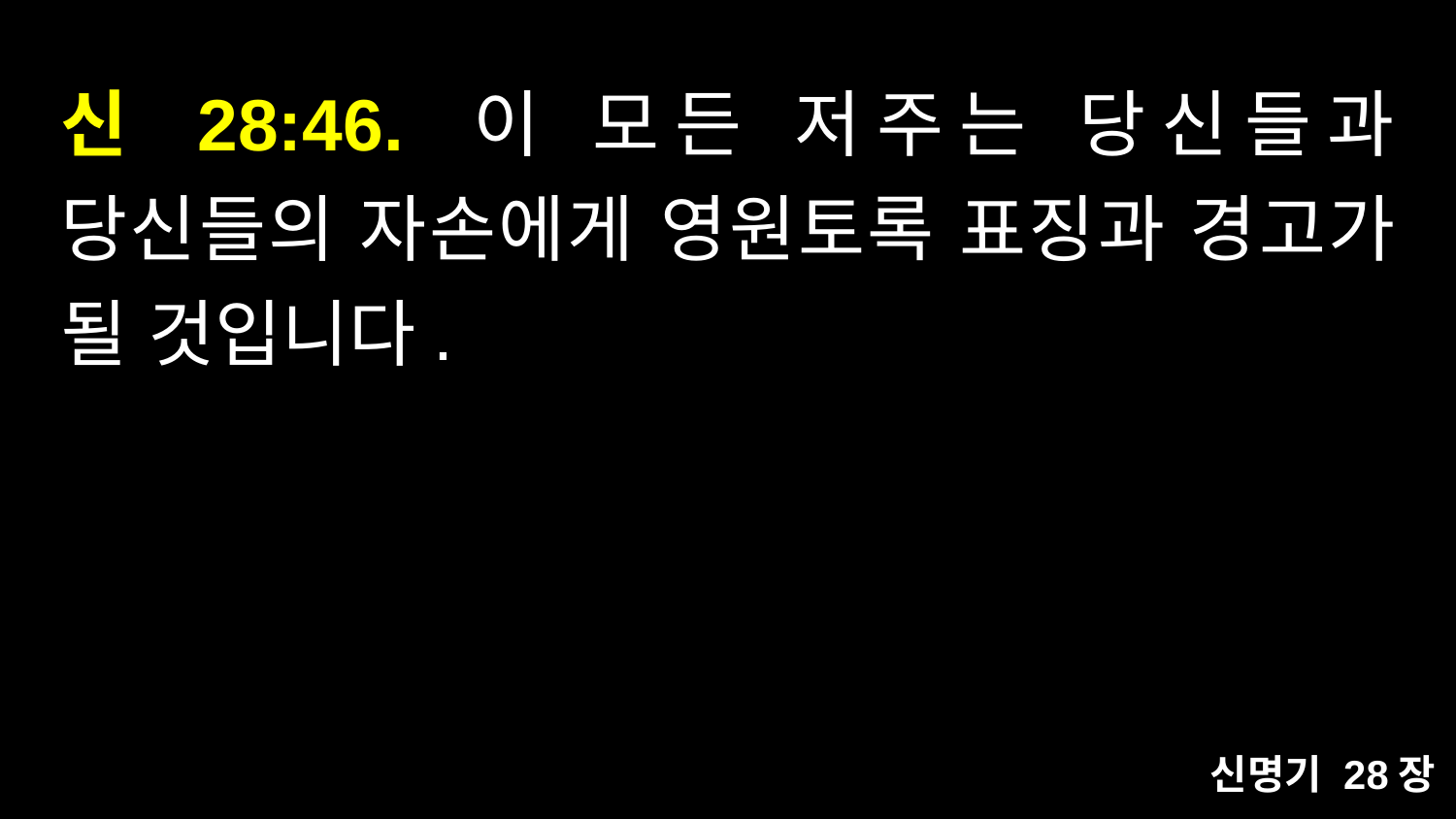

# 신 28:46. 이 모든 저주는 당신들과 당신들의 자손에게 영원토록 표징과 경고가 될 것입니다.
신명기 28장